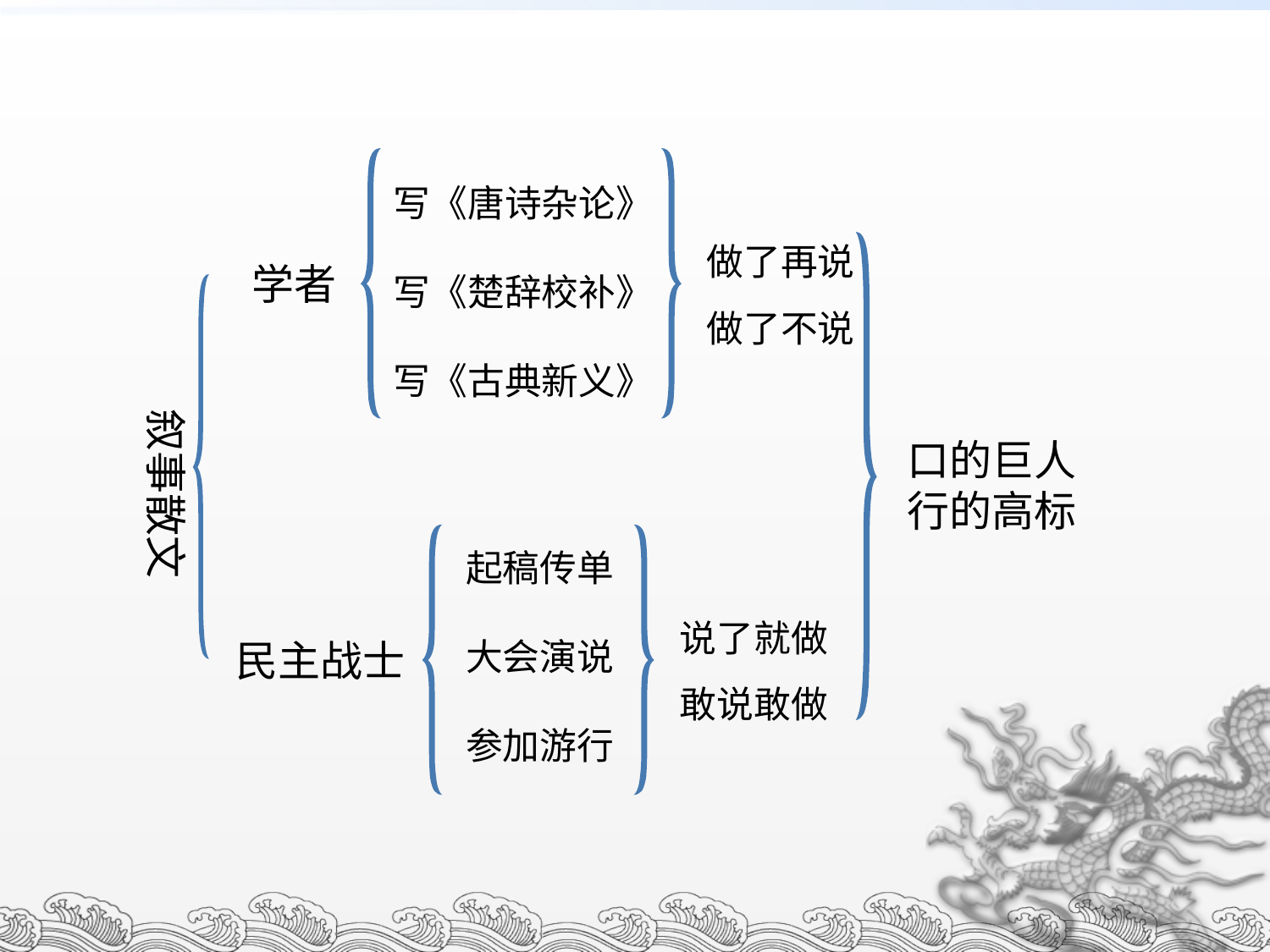

写《唐诗杂论》
写《楚辞校补》
写《古典新义》

做了再说
做了不说

学者

叙事散文
口的巨人
行的高标
起稿传单
大会演说
参加游行

说了就做
敢说敢做
民主战士